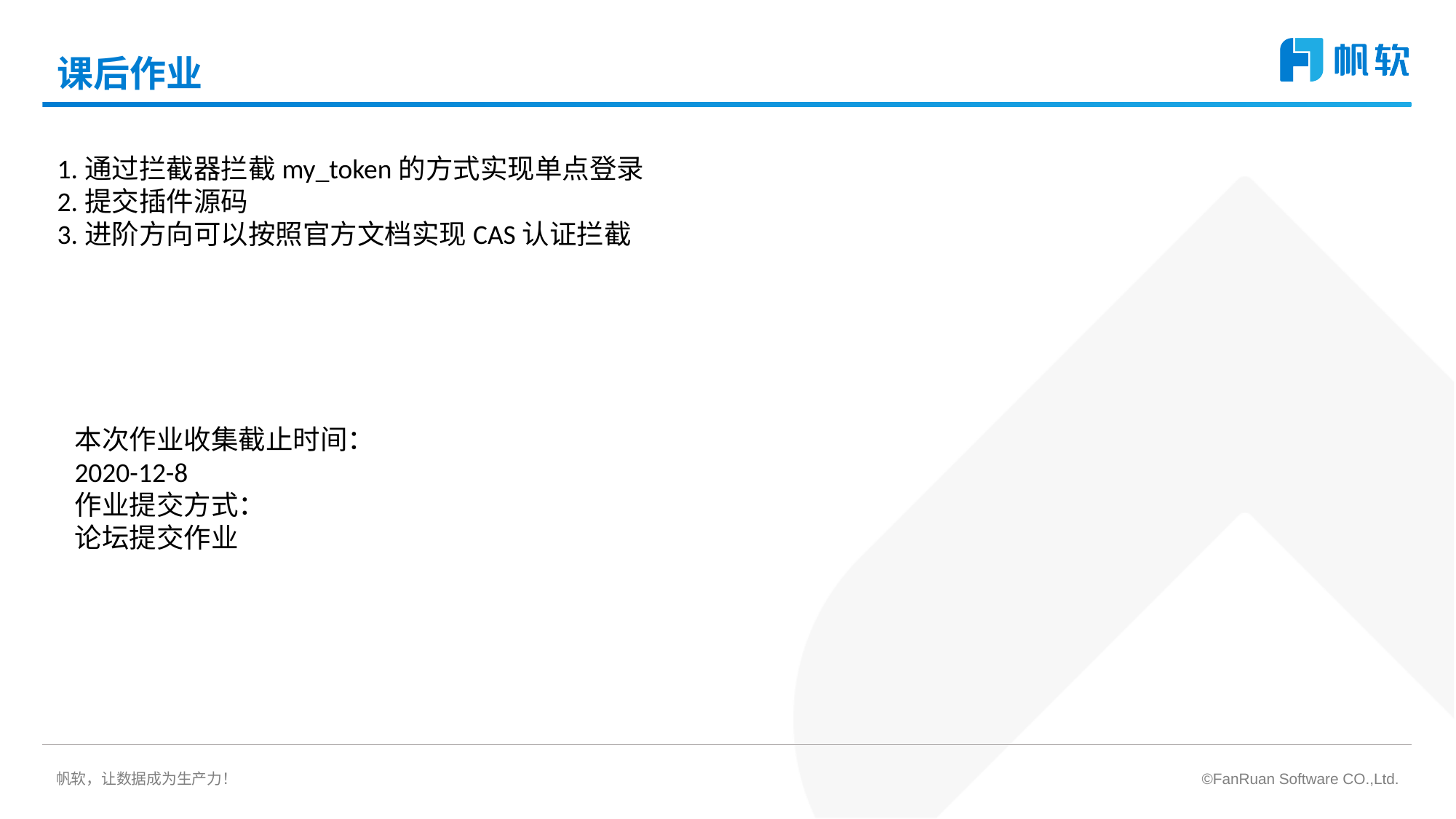

# 课后作业
1.通过拦截器拦截my_token的方式实现单点登录
2.提交插件源码
3.进阶方向可以按照官方文档实现CAS认证拦截
本次作业收集截止时间：
2020-12-8
作业提交方式：
论坛提交作业